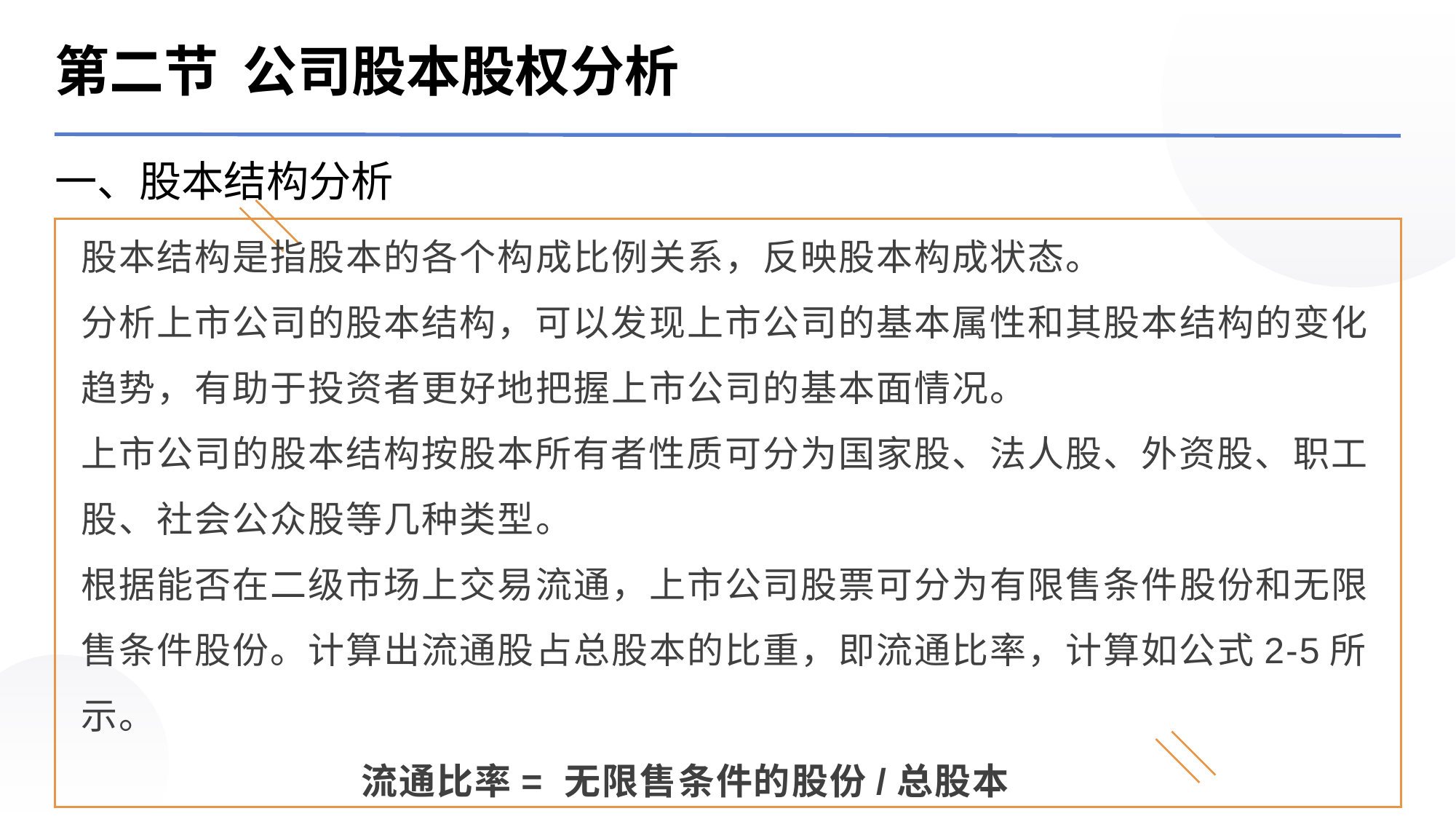

第二节  公司股本股权分析
一、股本结构分析

股本结构是指股本的各个构成比例关系，反映股本构成状态。
分析上市公司的股本结构，可以发现上市公司的基本属性和其股本结构的变化趋势，有助于投资者更好地把握上市公司的基本面情况。
上市公司的股本结构按股本所有者性质可分为国家股、法人股、外资股、职工股、社会公众股等几种类型。
根据能否在二级市场上交易流通，上市公司股票可分为有限售条件股份和无限售条件股份。计算出流通股占总股本的比重，即流通比率，计算如公式2-5所示。
                            流通比率= 无限售条件的股份/总股本

19